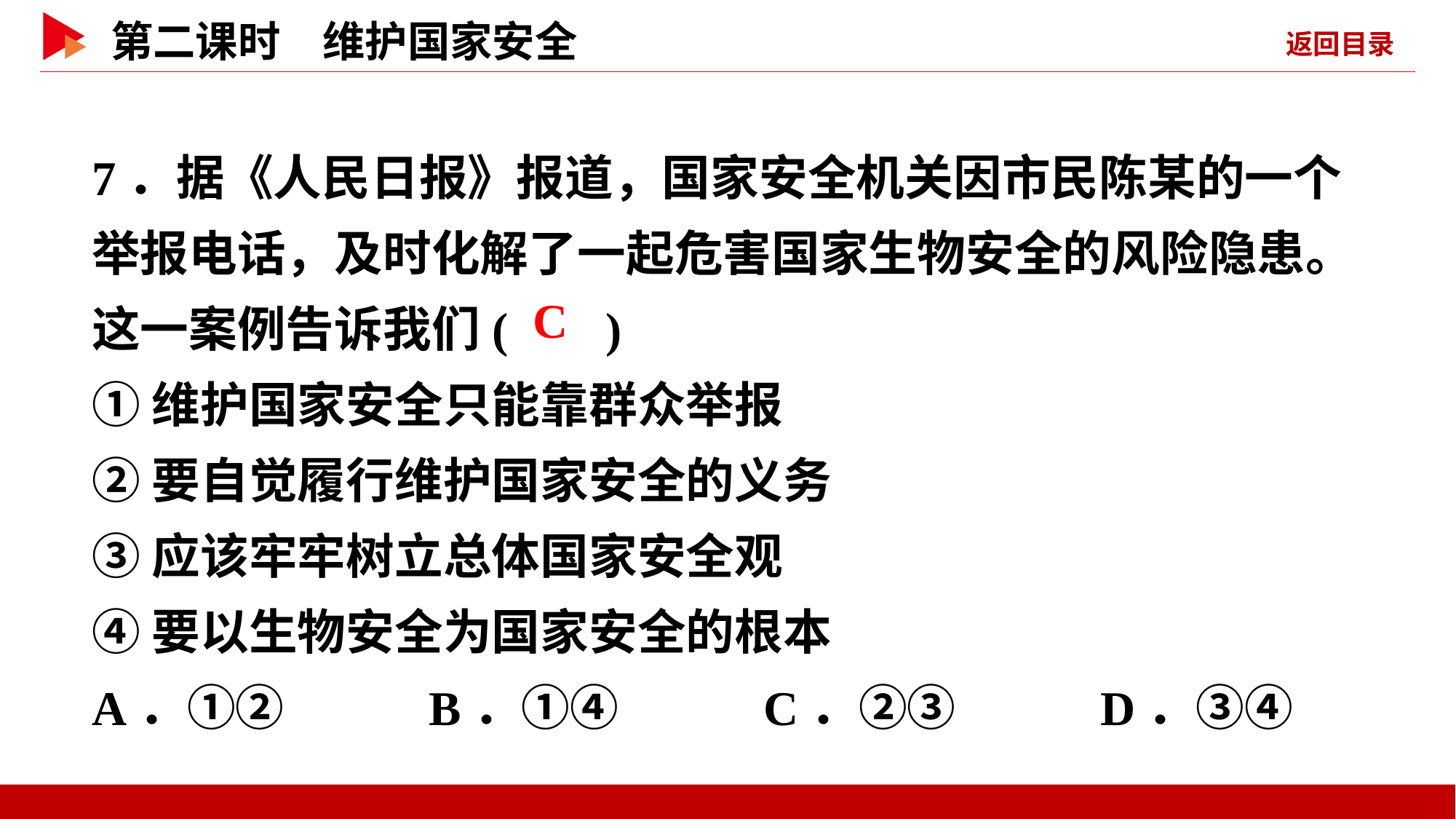

7．据《人民日报》报道，国家安全机关因市民陈某的一个举报电话，及时化解了一起危害国家生物安全的风险隐患。这一案例告诉我们(        )
①维护国家安全只能靠群众举报
②要自觉履行维护国家安全的义务
③应该牢牢树立总体国家安全观
④要以生物安全为国家安全的根本
A．①②            B．①④            C．②③            D．③④
   C